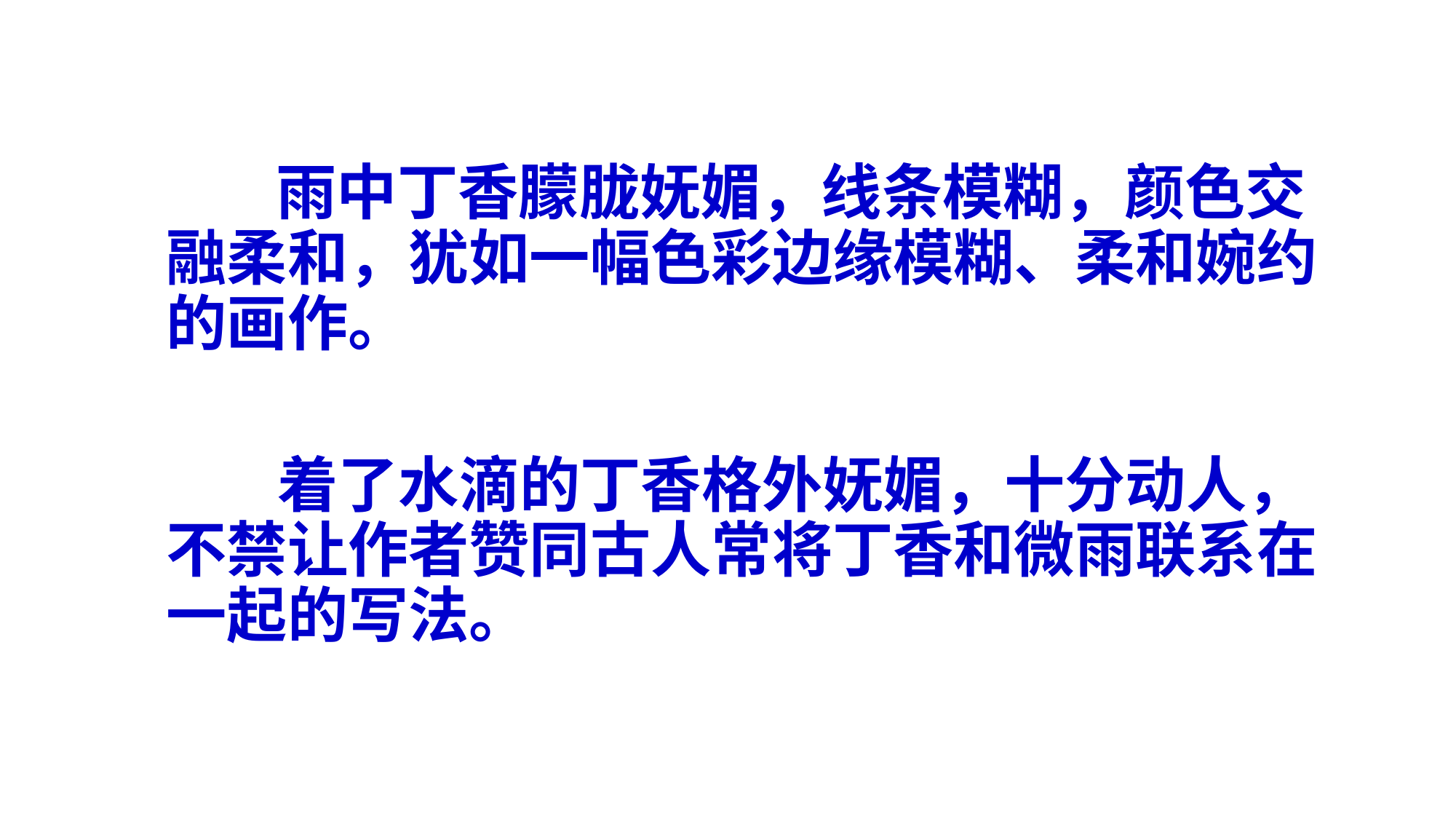

雨中丁香朦胧妩媚，线条模糊，颜色交融柔和，犹如一幅色彩边缘模糊、柔和婉约的画作。

       着了水滴的丁香格外妩媚，十分动人，不禁让作者赞同古人常将丁香和微雨联系在一起的写法。